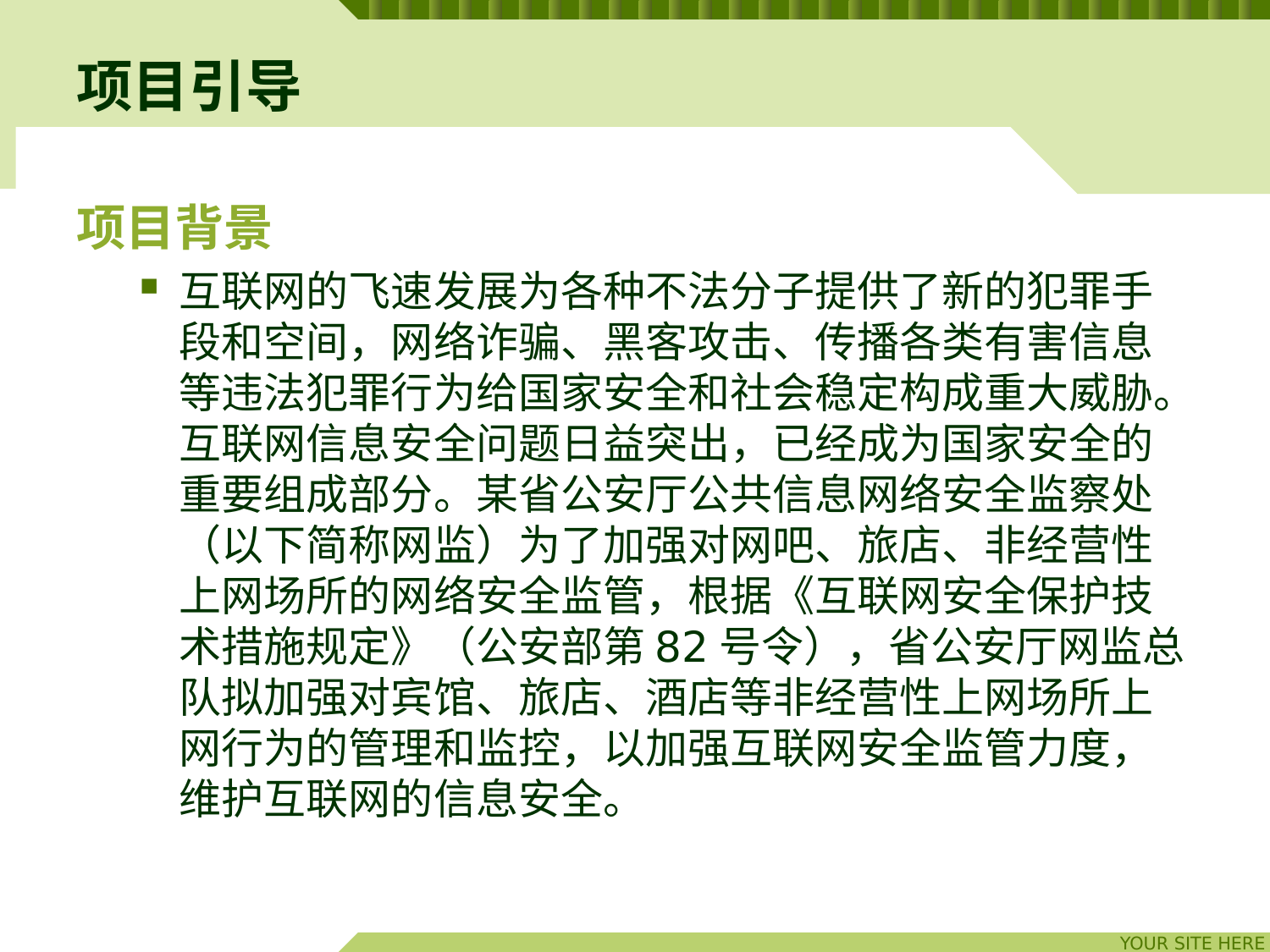

# 项目引导
项目背景
互联网的飞速发展为各种不法分子提供了新的犯罪手段和空间，网络诈骗、黑客攻击、传播各类有害信息等违法犯罪行为给国家安全和社会稳定构成重大威胁。互联网信息安全问题日益突出，已经成为国家安全的重要组成部分。某省公安厅公共信息网络安全监察处（以下简称网监）为了加强对网吧、旅店、非经营性上网场所的网络安全监管，根据《互联网安全保护技术措施规定》（公安部第82号令），省公安厅网监总队拟加强对宾馆、旅店、酒店等非经营性上网场所上网行为的管理和监控，以加强互联网安全监管力度，维护互联网的信息安全。